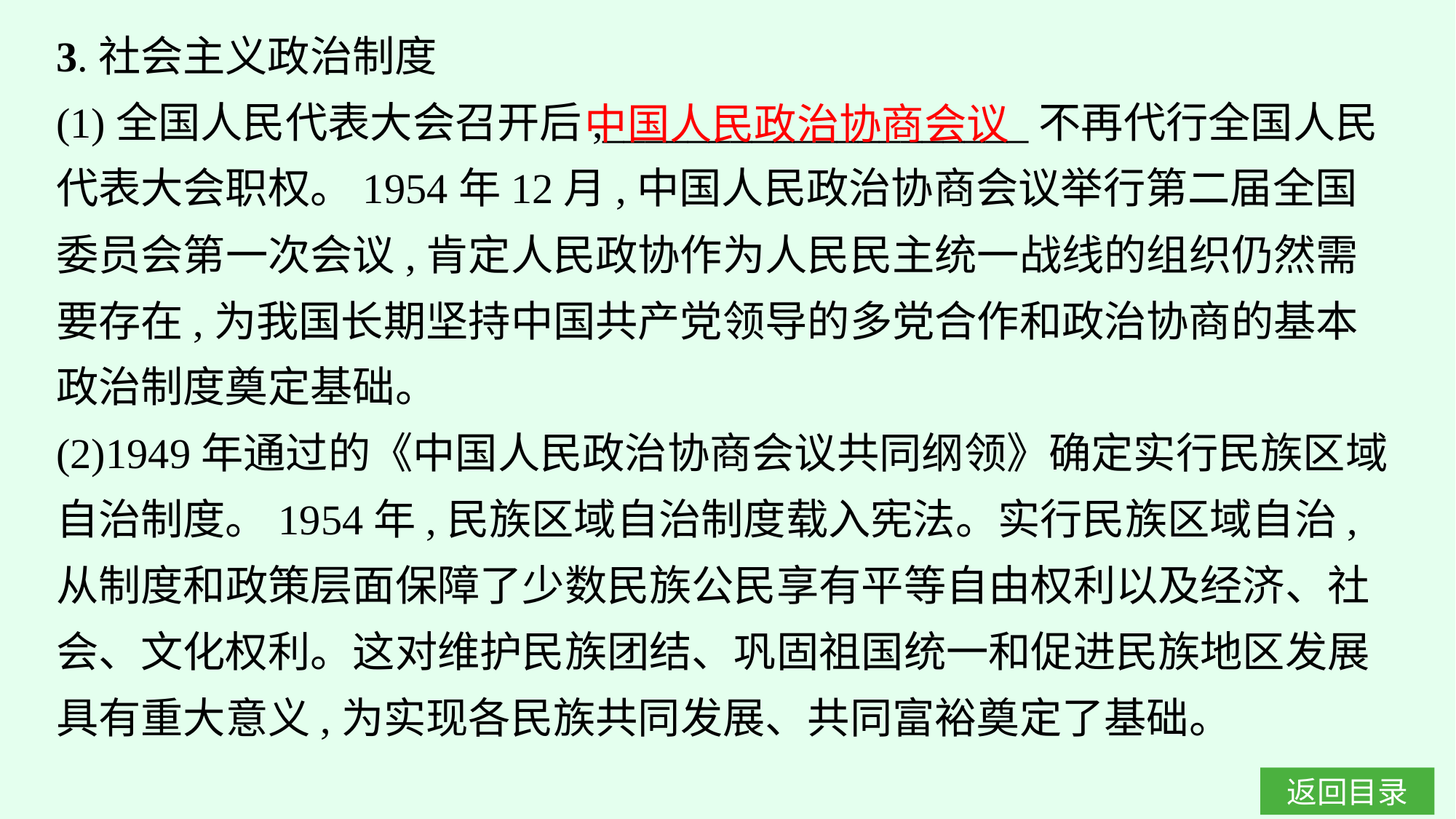

3.社会主义政治制度
(1)全国人民代表大会召开后,____________________不再代行全国人民代表大会职权。1954年12月,中国人民政治协商会议举行第二届全国委员会第一次会议,肯定人民政协作为人民民主统一战线的组织仍然需要存在,为我国长期坚持中国共产党领导的多党合作和政治协商的基本政治制度奠定基础。
(2)1949年通过的《中国人民政治协商会议共同纲领》确定实行民族区域自治制度。1954年,民族区域自治制度载入宪法。实行民族区域自治,从制度和政策层面保障了少数民族公民享有平等自由权利以及经济、社会、文化权利。这对维护民族团结、巩固祖国统一和促进民族地区发展具有重大意义,为实现各民族共同发展、共同富裕奠定了基础。
中国人民政治协商会议